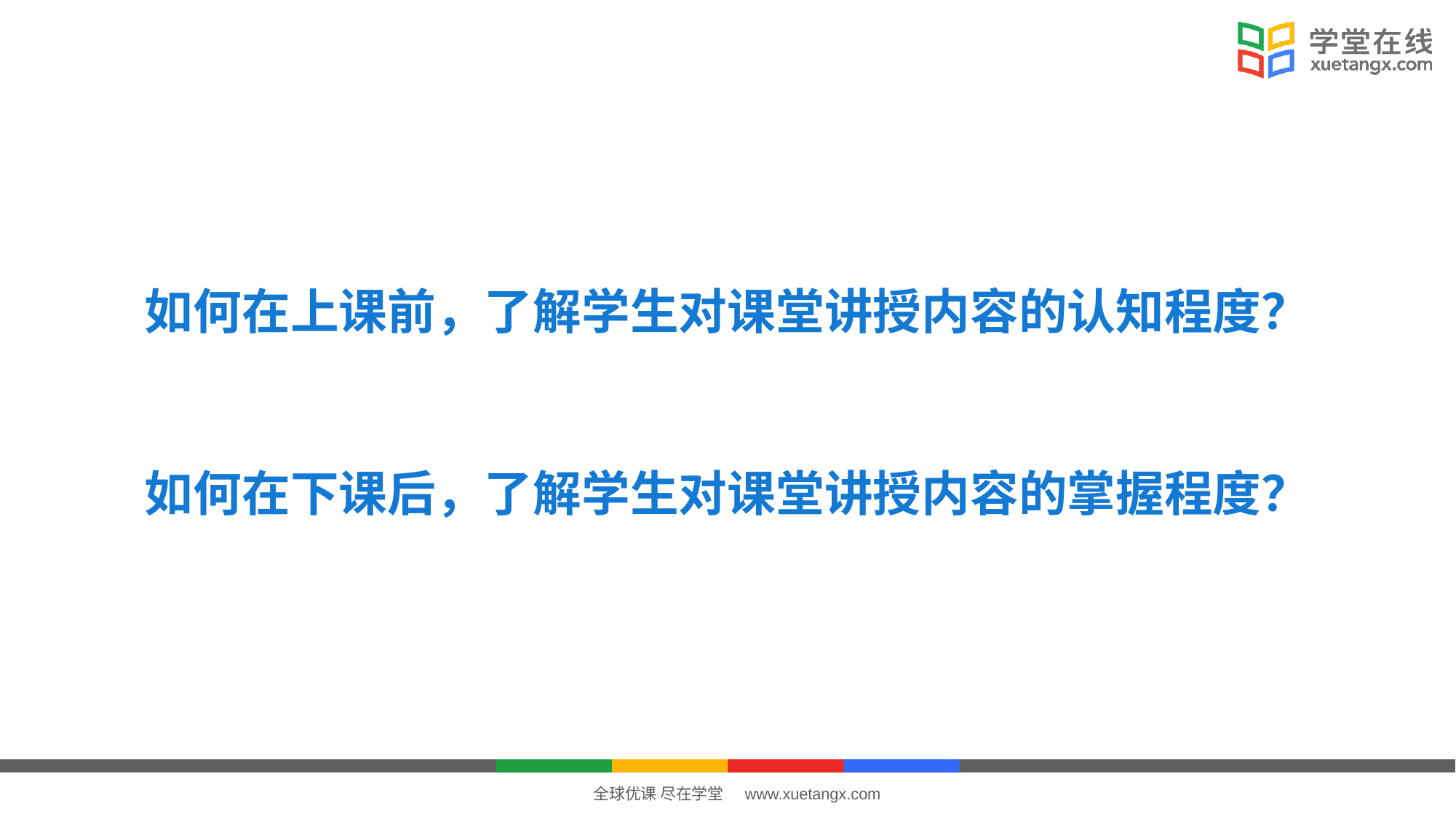

如何在上课前，了解学生对课堂讲授内容的认知程度？
如何在下课后，了解学生对课堂讲授内容的掌握程度？